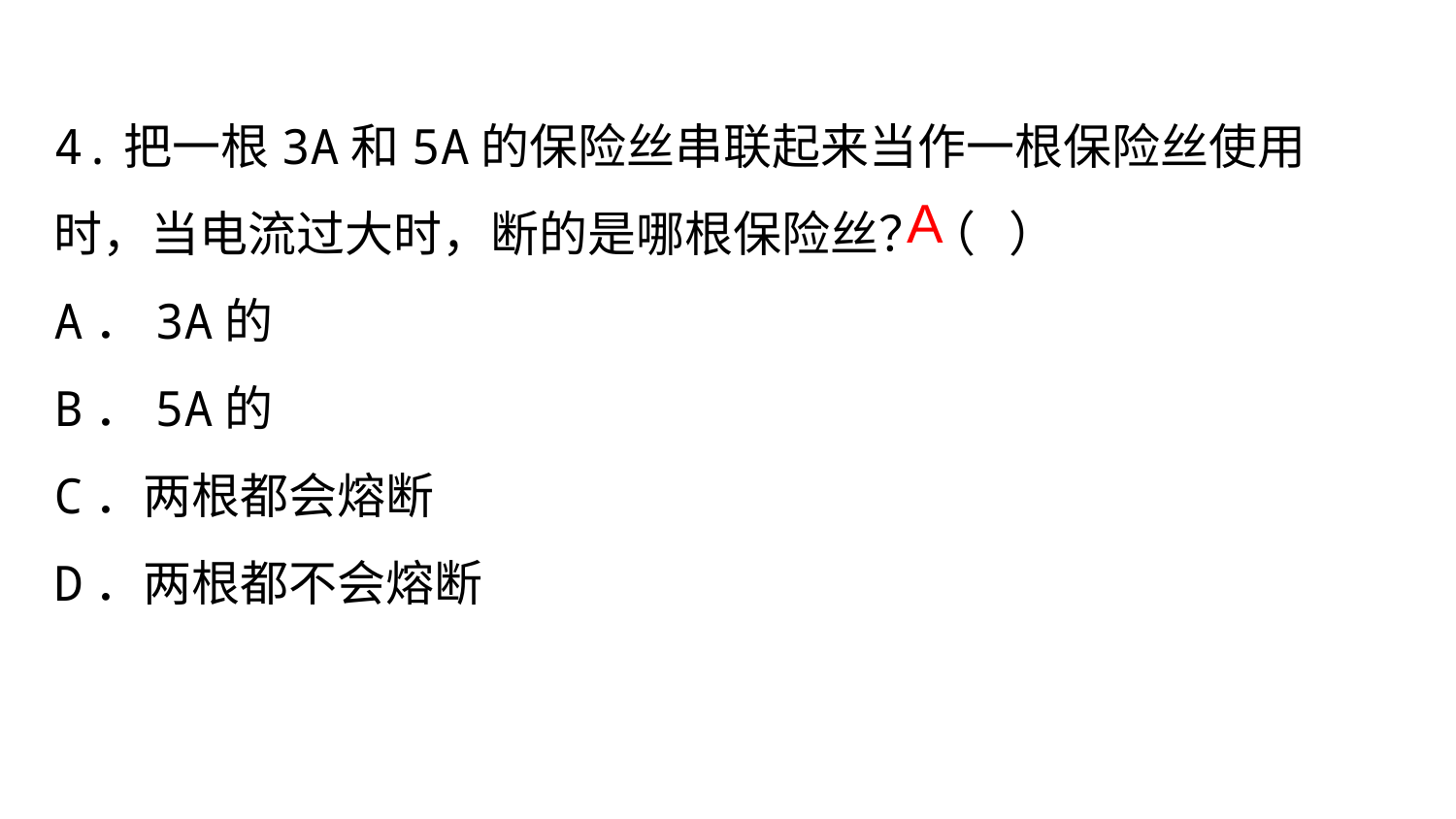

4.把一根3A和5A的保险丝串联起来当作一根保险丝使用时，当电流过大时，断的是哪根保险丝？（   ）
A．3A的
B．5A的
C．两根都会熔断
D．两根都不会熔断
A